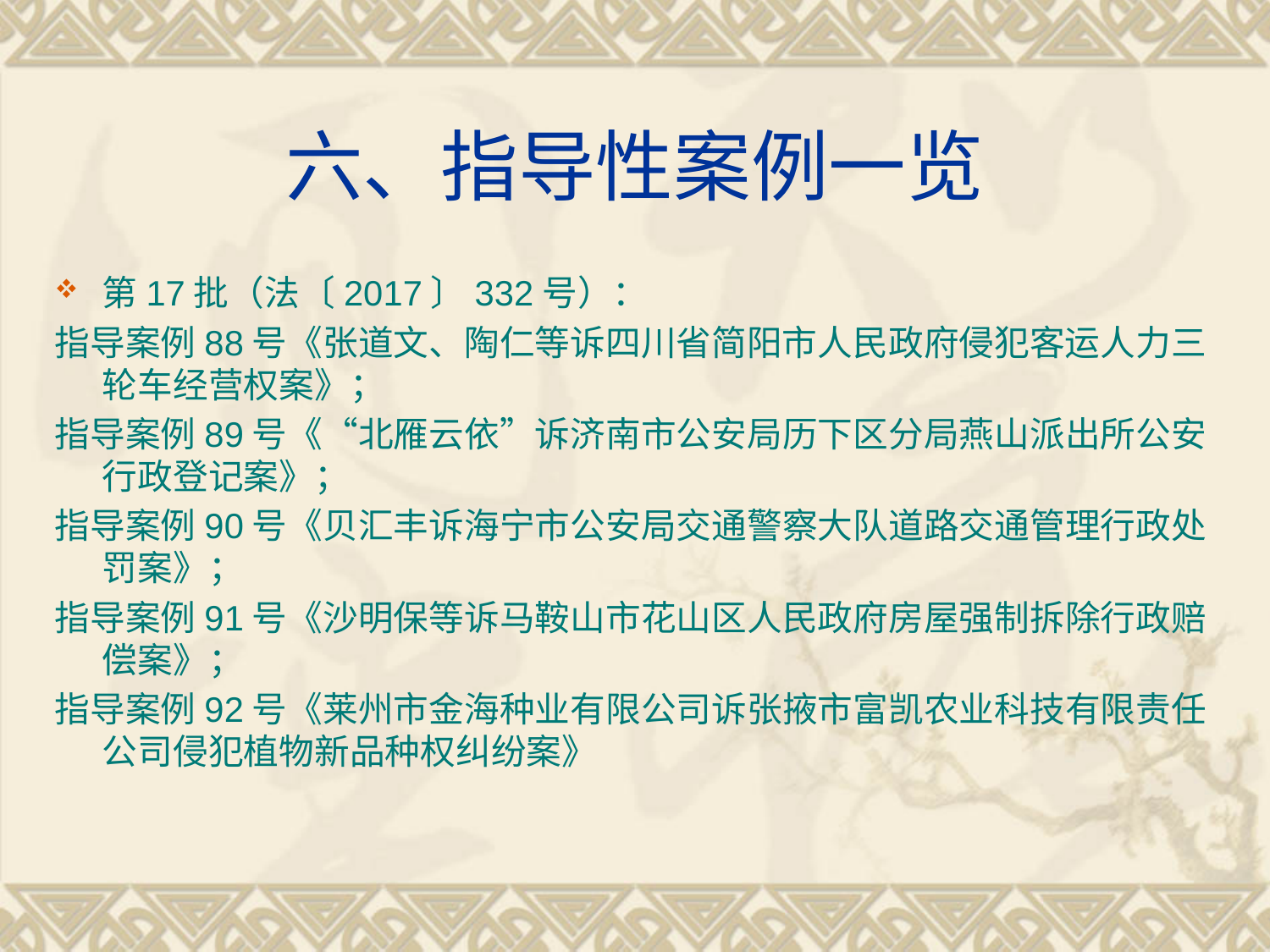

# 六、指导性案例一览
第17批（法〔2017〕332号）：
指导案例88号《张道文、陶仁等诉四川省简阳市人民政府侵犯客运人力三轮车经营权案》；
指导案例89号《“北雁云依”诉济南市公安局历下区分局燕山派出所公安行政登记案》；
指导案例90号《贝汇丰诉海宁市公安局交通警察大队道路交通管理行政处罚案》；
指导案例91号《沙明保等诉马鞍山市花山区人民政府房屋强制拆除行政赔偿案》；
指导案例92号《莱州市金海种业有限公司诉张掖市富凯农业科技有限责任公司侵犯植物新品种权纠纷案》